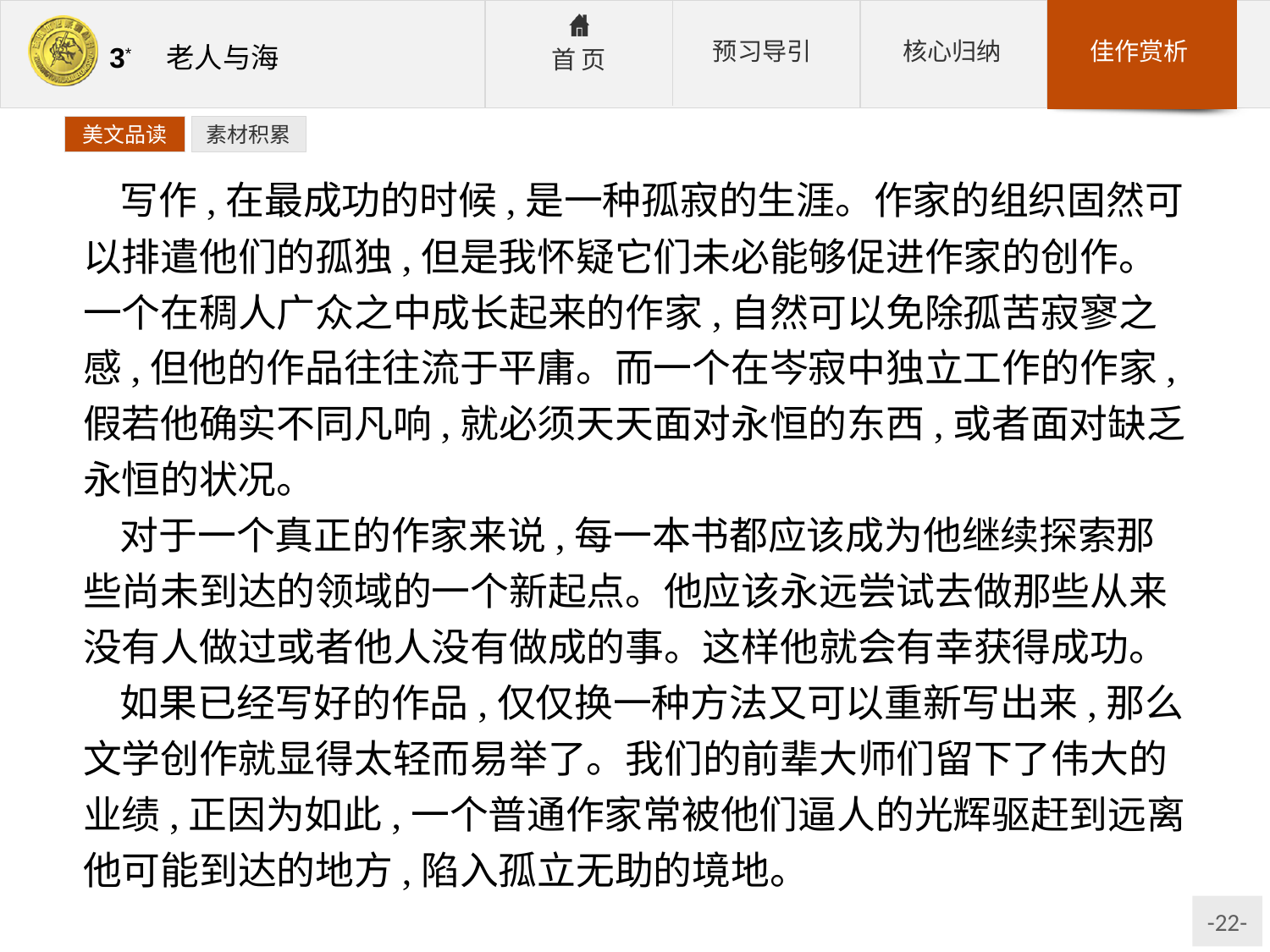

美文品读
素材积累
写作,在最成功的时候,是一种孤寂的生涯。作家的组织固然可以排遣他们的孤独,但是我怀疑它们未必能够促进作家的创作。一个在稠人广众之中成长起来的作家,自然可以免除孤苦寂寥之感,但他的作品往往流于平庸。而一个在岑寂中独立工作的作家,假若他确实不同凡响,就必须天天面对永恒的东西,或者面对缺乏永恒的状况。
对于一个真正的作家来说,每一本书都应该成为他继续探索那些尚未到达的领域的一个新起点。他应该永远尝试去做那些从来没有人做过或者他人没有做成的事。这样他就会有幸获得成功。
如果已经写好的作品,仅仅换一种方法又可以重新写出来,那么文学创作就显得太轻而易举了。我们的前辈大师们留下了伟大的业绩,正因为如此,一个普通作家常被他们逼人的光辉驱赶到远离他可能到达的地方,陷入孤立无助的境地。